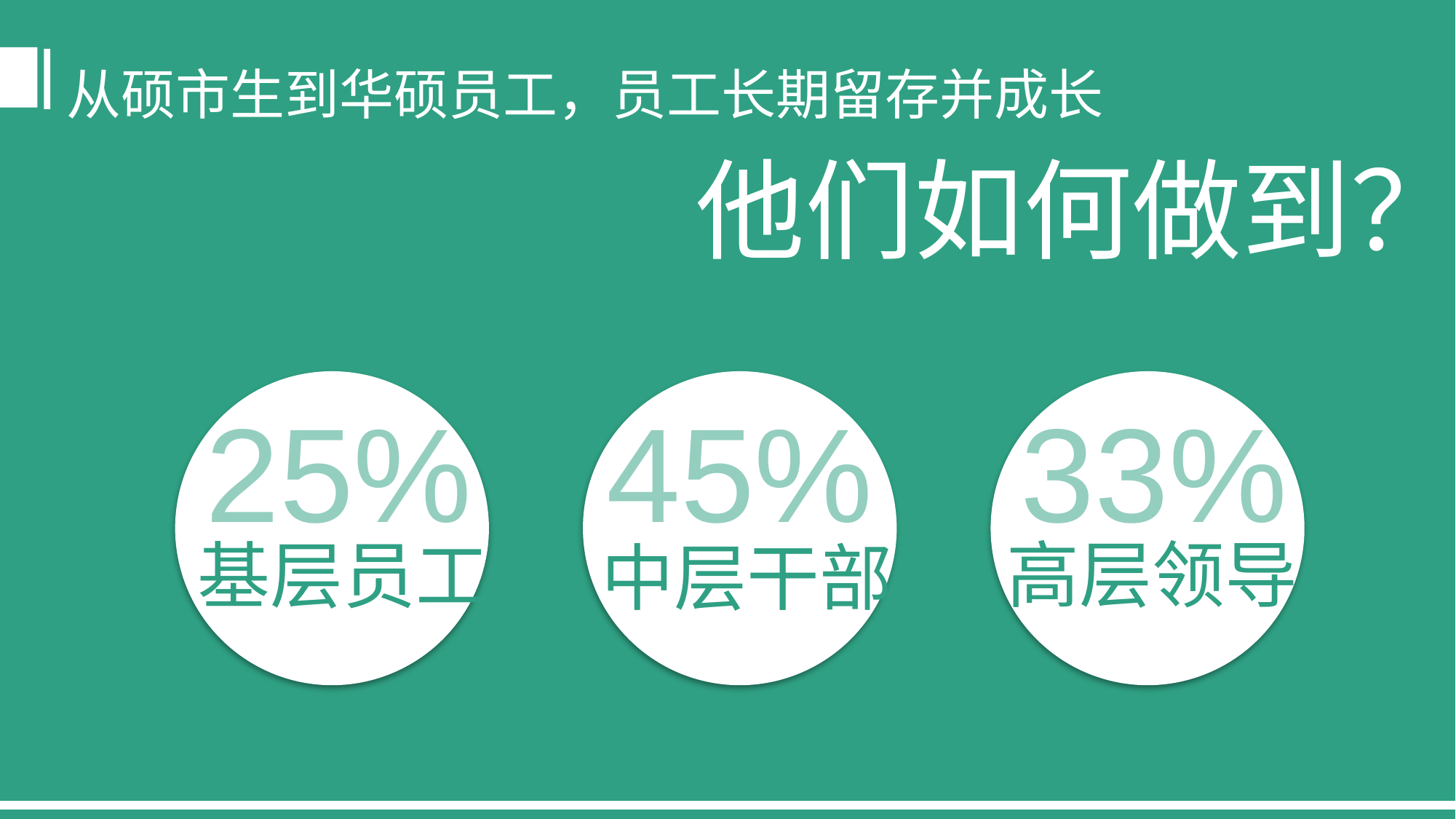

从硕市生到华硕员工，员工长期留存并成长

他们如何做到？

25%
45%
33%
高层领导
基层员工
中层干部